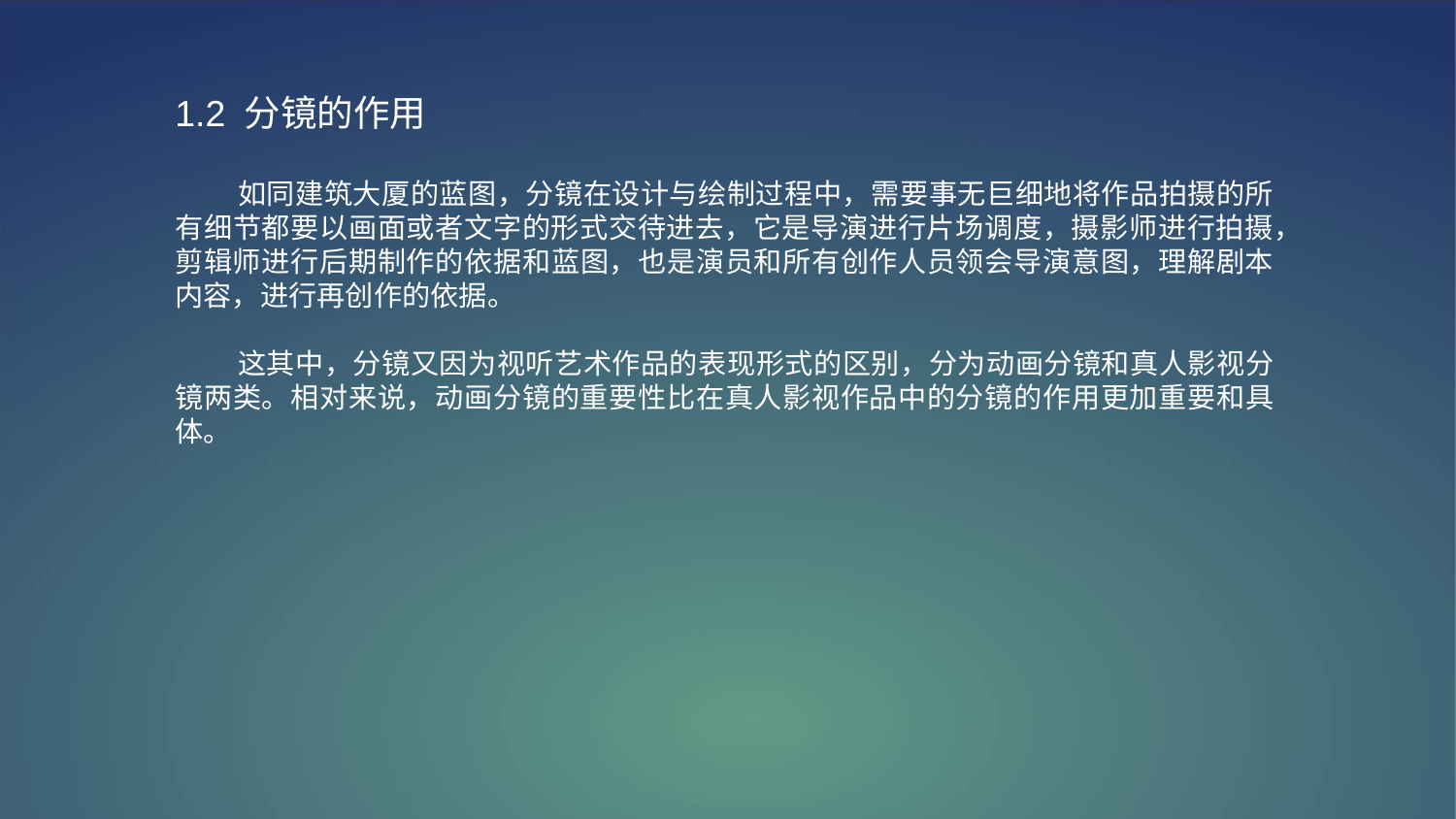

1.2 分镜的作用
  如同建筑大厦的蓝图，分镜在设计与绘制过程中，需要事无巨细地将作品拍摄的所有细节都要以画面或者文字的形式交待进去，它是导演进行片场调度，摄影师进行拍摄，剪辑师进行后期制作的依据和蓝图，也是演员和所有创作人员领会导演意图，理解剧本内容，进行再创作的依据。

  这其中，分镜又因为视听艺术作品的表现形式的区别，分为动画分镜和真人影视分镜两类。相对来说，动画分镜的重要性比在真人影视作品中的分镜的作用更加重要和具体。